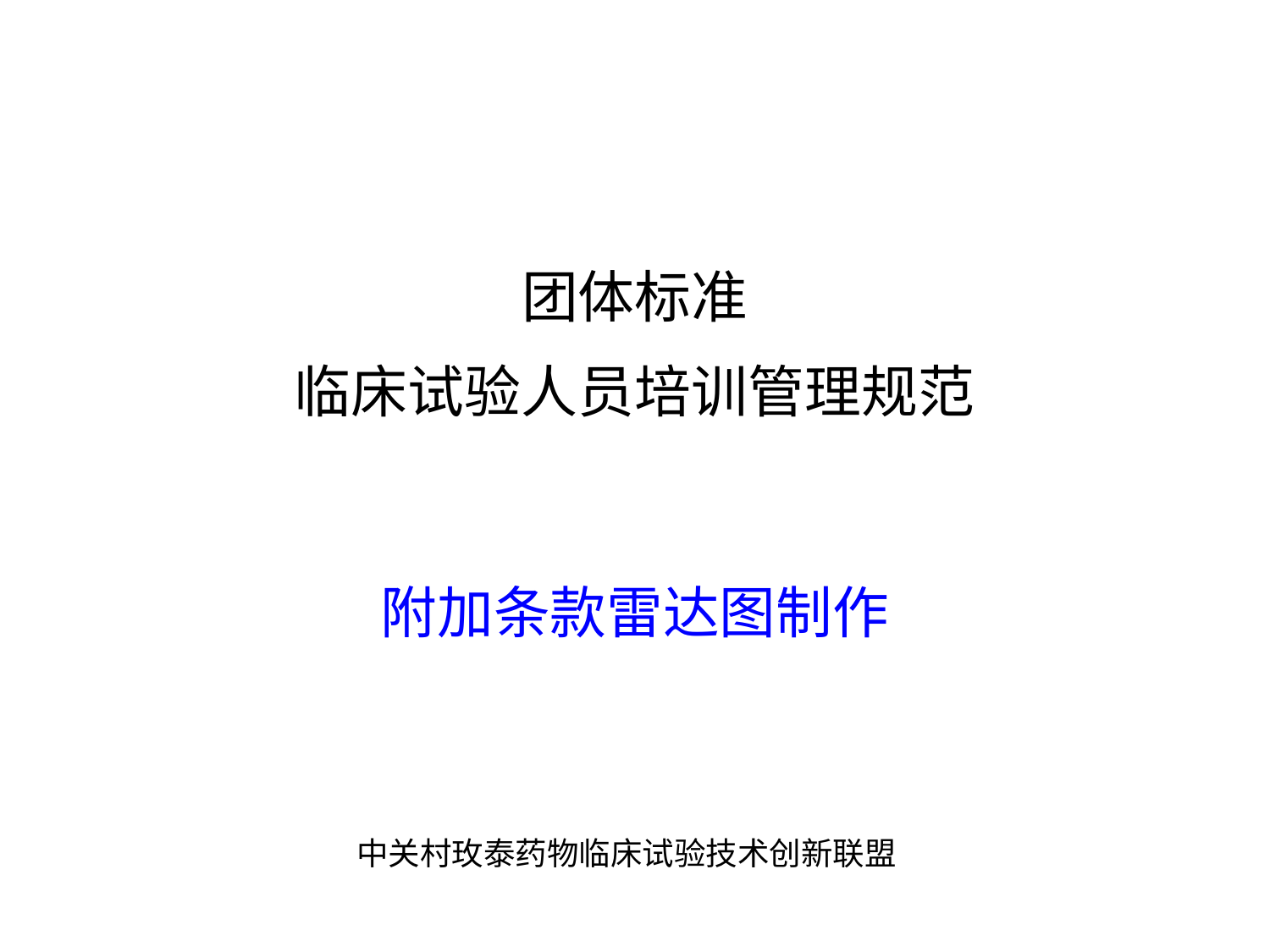

# 团体标准 临床试验人员培训管理规范
附加条款雷达图制作

中关村玫泰药物临床试验技术创新联盟